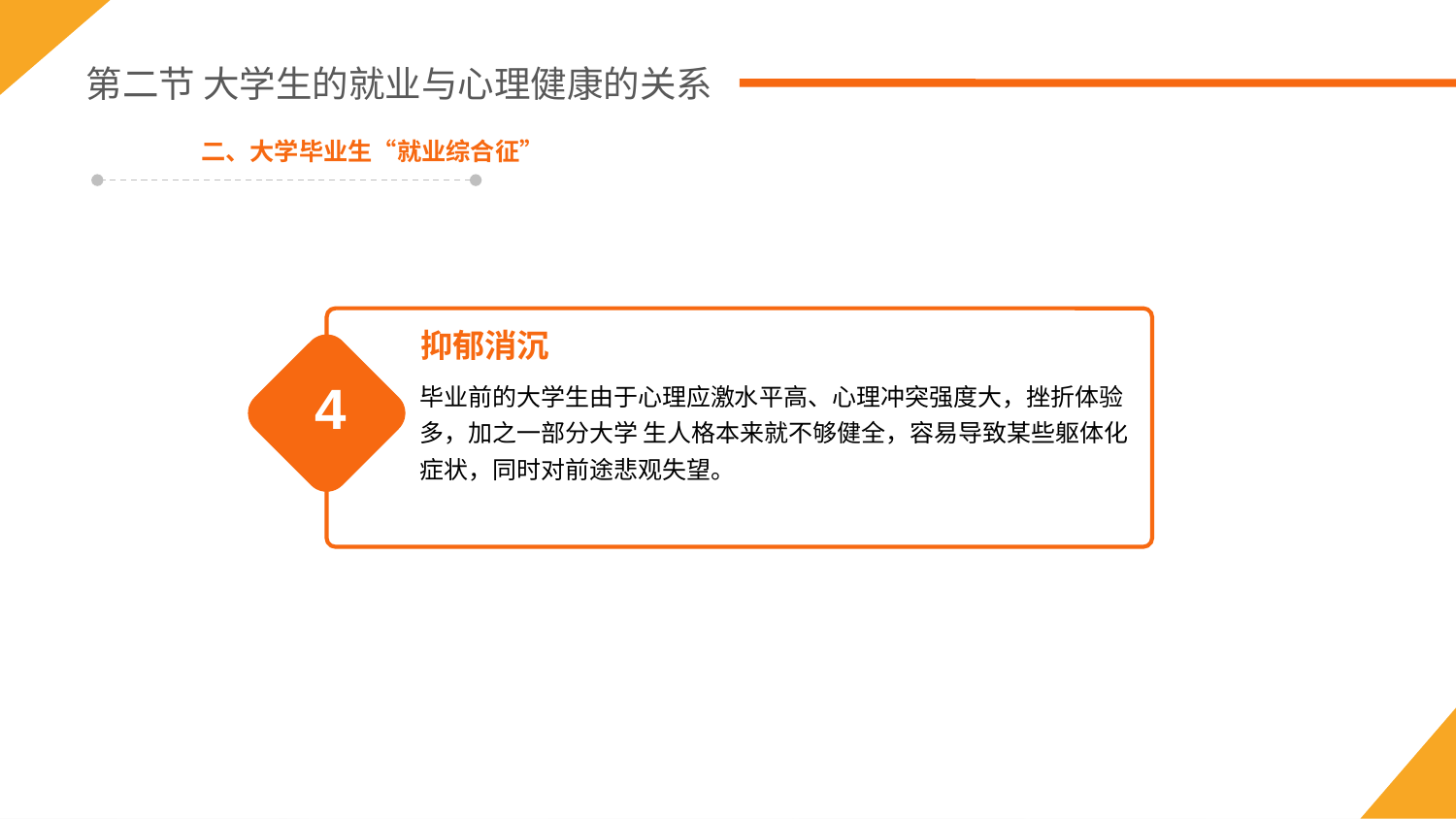

第二节 大学生的就业与心理健康的关系
二、大学毕业生“就业综合征”

抑郁消沉
毕业前的大学生由于心理应激水平高、心理冲突强度大，挫折体验多，加之一部分大学 生人格本来就不够健全，容易导致某些躯体化症状，同时对前途悲观失望。

4